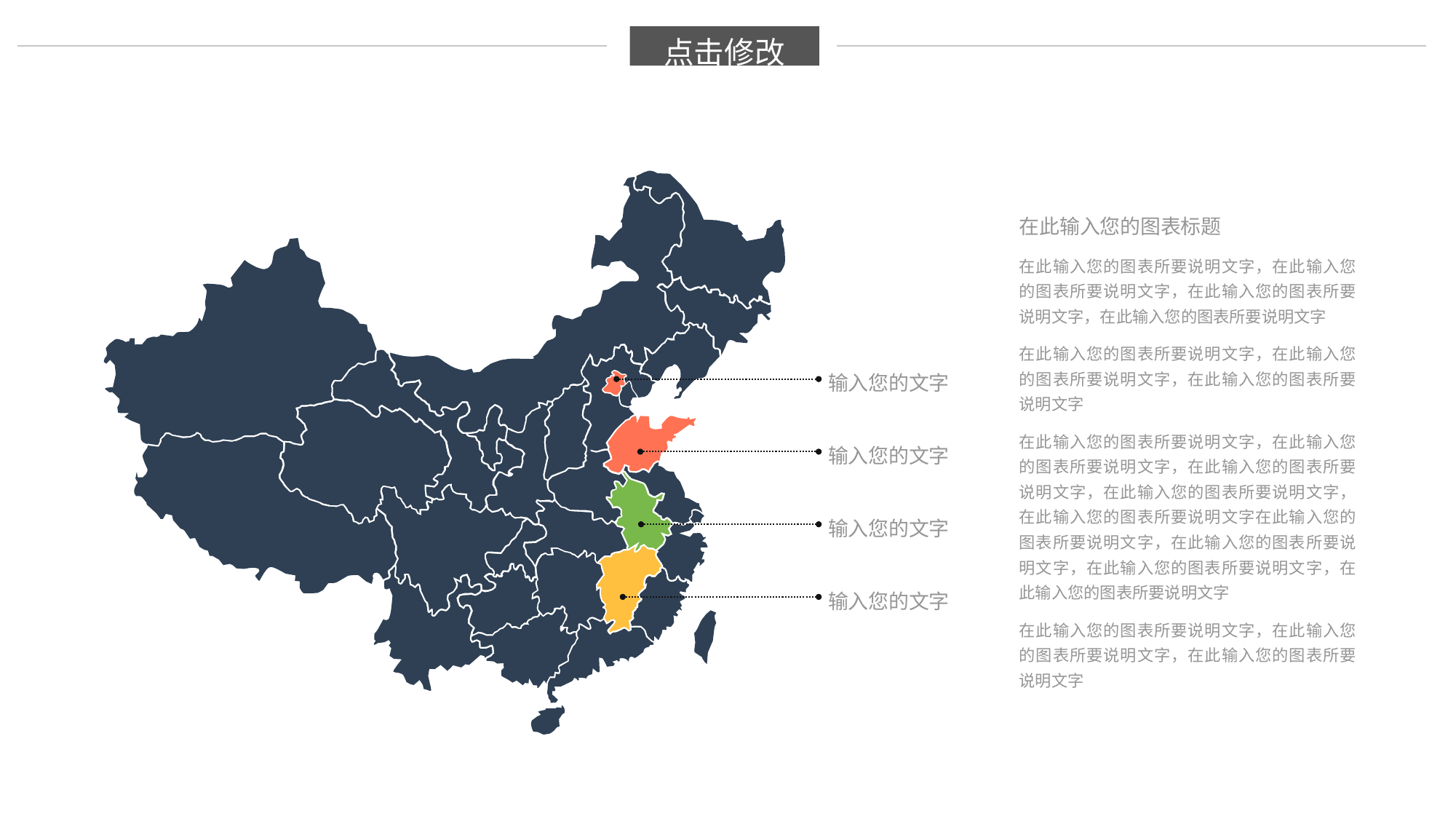

点击修改

在此输入您的图表标题
在此输入您的图表所要说明文字，在此输入您的图表所要说明文字，在此输入您的图表所要说明文字，在此输入您的图表所要说明文字
在此输入您的图表所要说明文字，在此输入您的图表所要说明文字，在此输入您的图表所要说明文字
在此输入您的图表所要说明文字，在此输入您的图表所要说明文字，在此输入您的图表所要说明文字，在此输入您的图表所要说明文字，在此输入您的图表所要说明文字在此输入您的图表所要说明文字，在此输入您的图表所要说明文字，在此输入您的图表所要说明文字，在此输入您的图表所要说明文字
在此输入您的图表所要说明文字，在此输入您的图表所要说明文字，在此输入您的图表所要说明文字

输入您的文字

输入您的文字

输入您的文字

输入您的文字

16